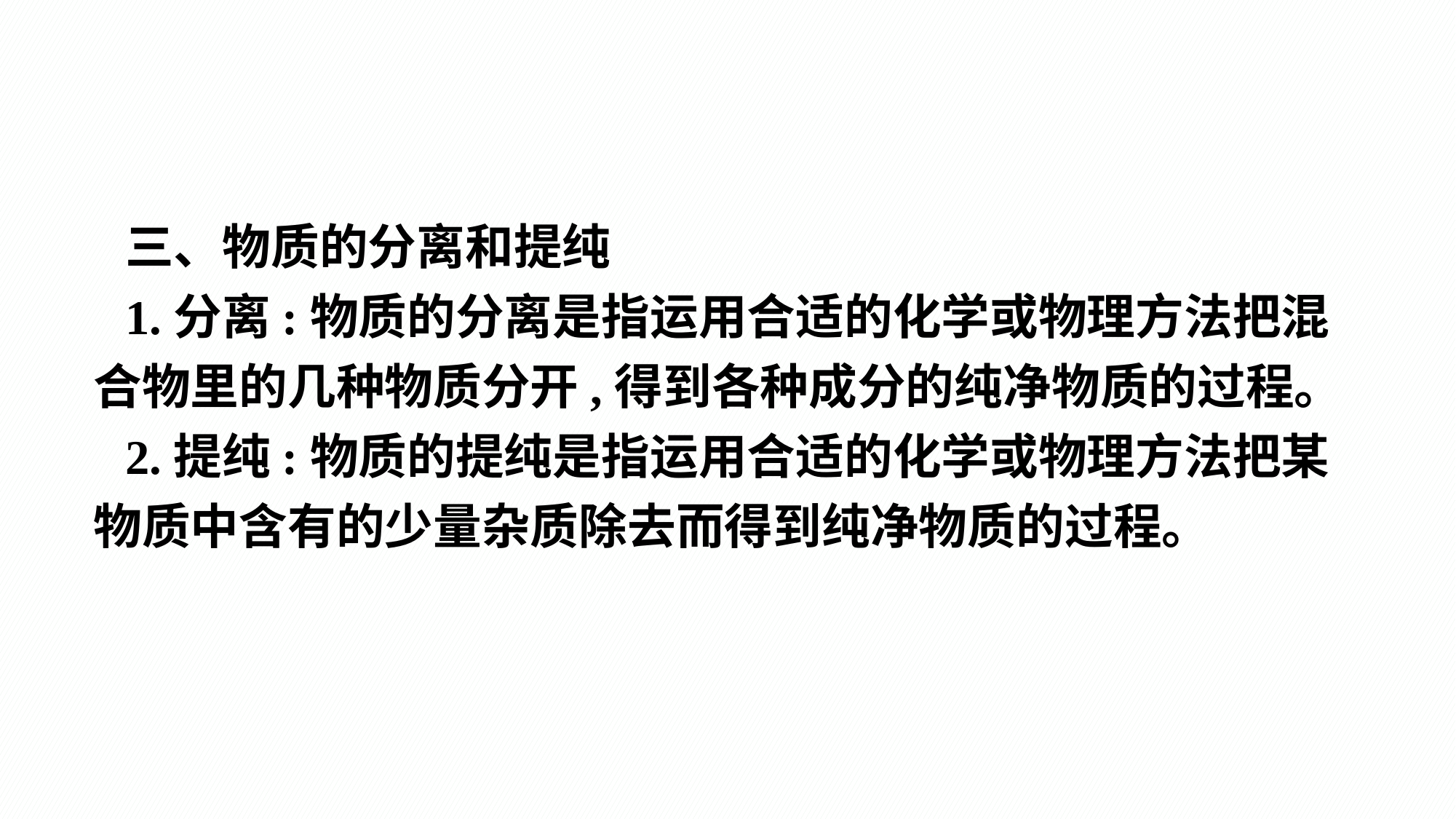

三、物质的分离和提纯
1.分离:物质的分离是指运用合适的化学或物理方法把混合物里的几种物质分开,得到各种成分的纯净物质的过程。
2.提纯:物质的提纯是指运用合适的化学或物理方法把某物质中含有的少量杂质除去而得到纯净物质的过程。